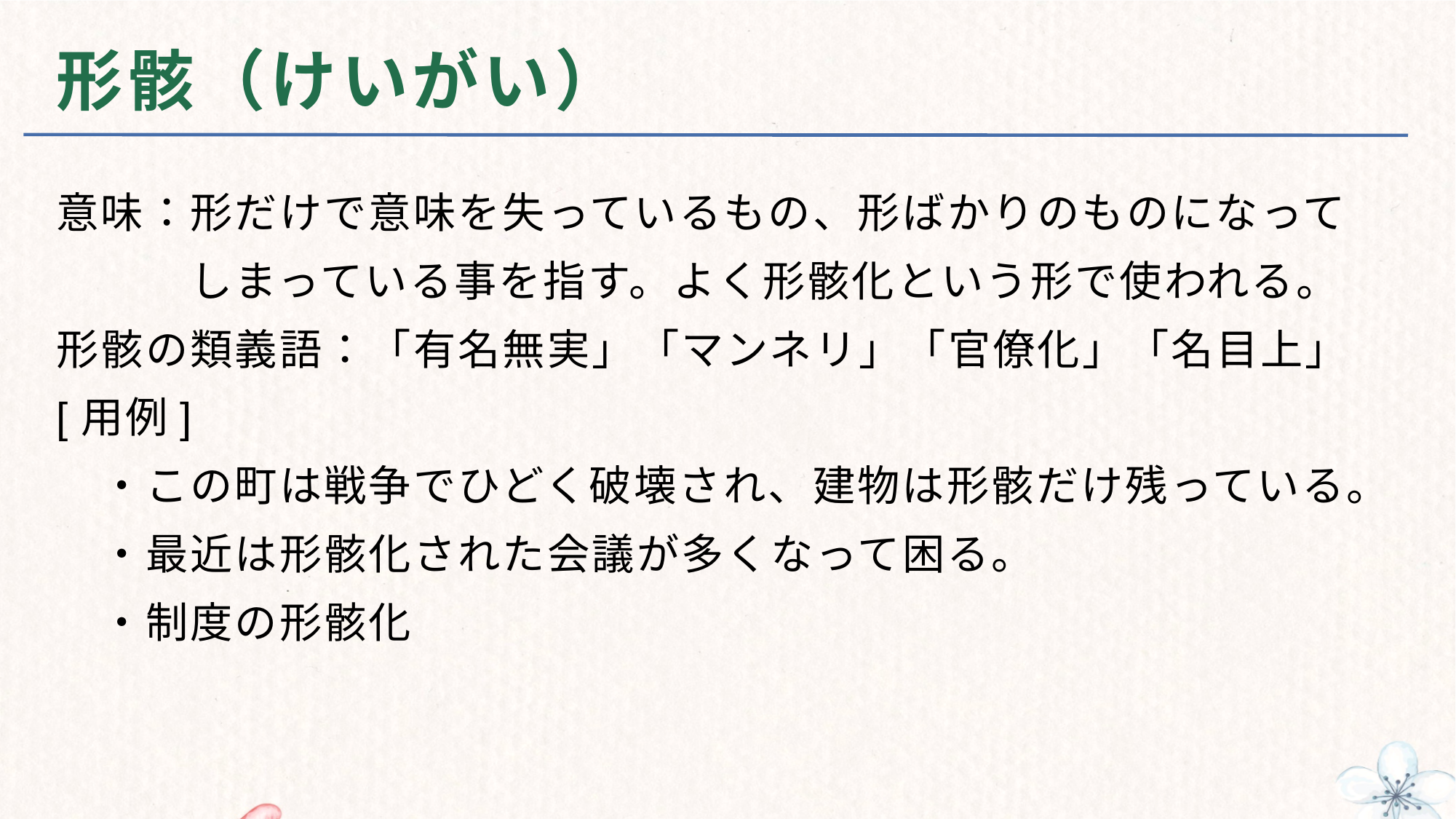

# 形骸（けいがい）
意味：形だけで意味を失っているもの、形ばかりのものになって
　　　しまっている事を指す。よく形骸化という形で使われる。
形骸の類義語：「有名無実」「マンネリ」「官僚化」「名目上」
[用例]
　・この町は戦争でひどく破壊され、建物は形骸だけ残っている。
　・最近は形骸化された会議が多くなって困る。
　・制度の形骸化